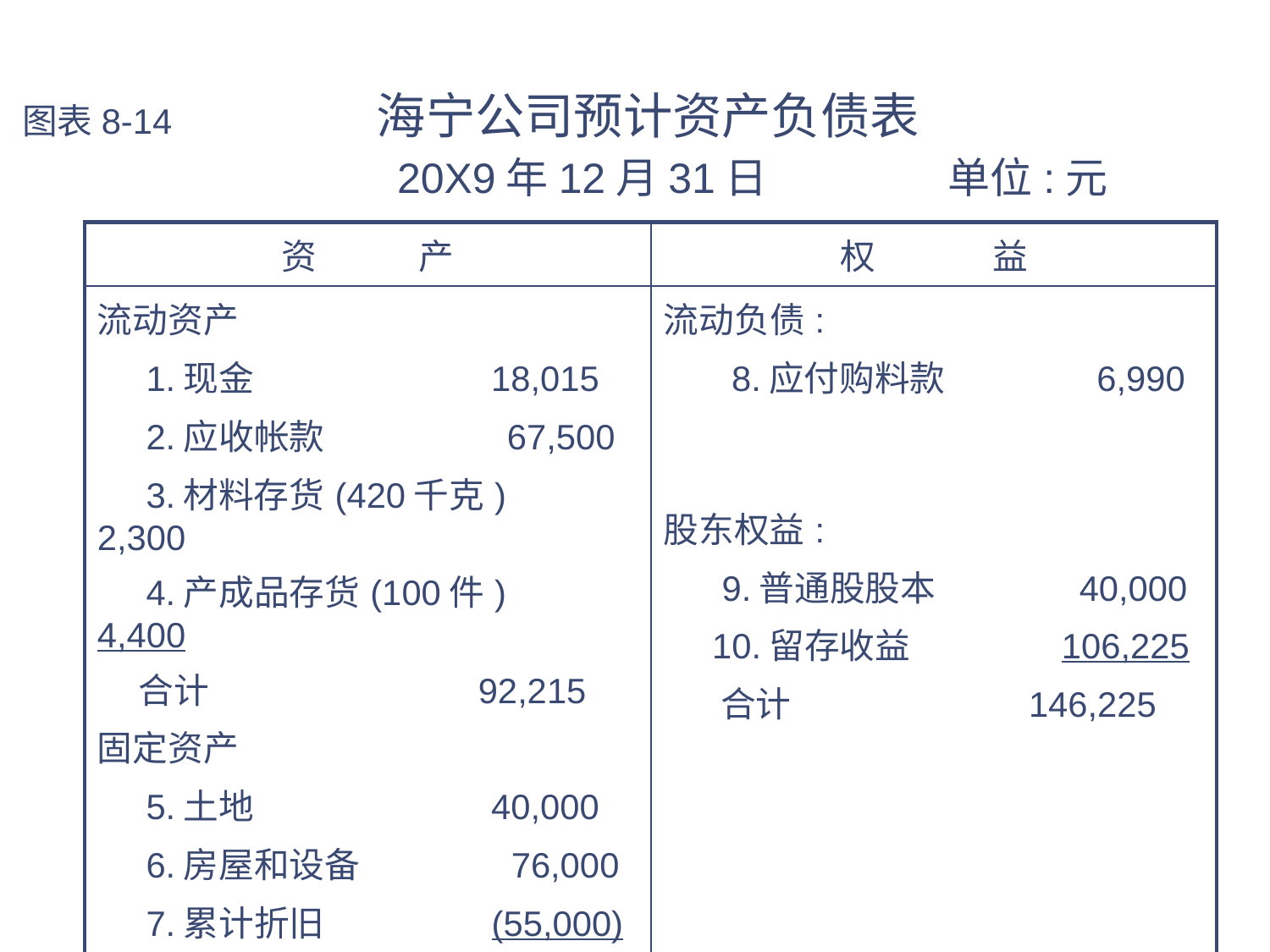

# 图表8-14              海宁公司预计资产负债表 20X9年12月31日                   单位:元
| 资 产 | 权 益 |
| --- | --- |
| 流动资产 1.现金 18,015 2.应收帐款 67,500 3.材料存货(420千克) 2,300 4.产成品存货(100件) 4,400 合计 92,215 固定资产 5.土地 40,000 6.房屋和设备 76,000 7.累计折旧 (55,000) 合计 61,000 | 流动负债: 8.应付购料款 6,990 股东权益: 9.普通股股本 40,000 10.留存收益 106,225 合计 146,225 |
| 资产总计 153,215 | 权益总计 153,215 |